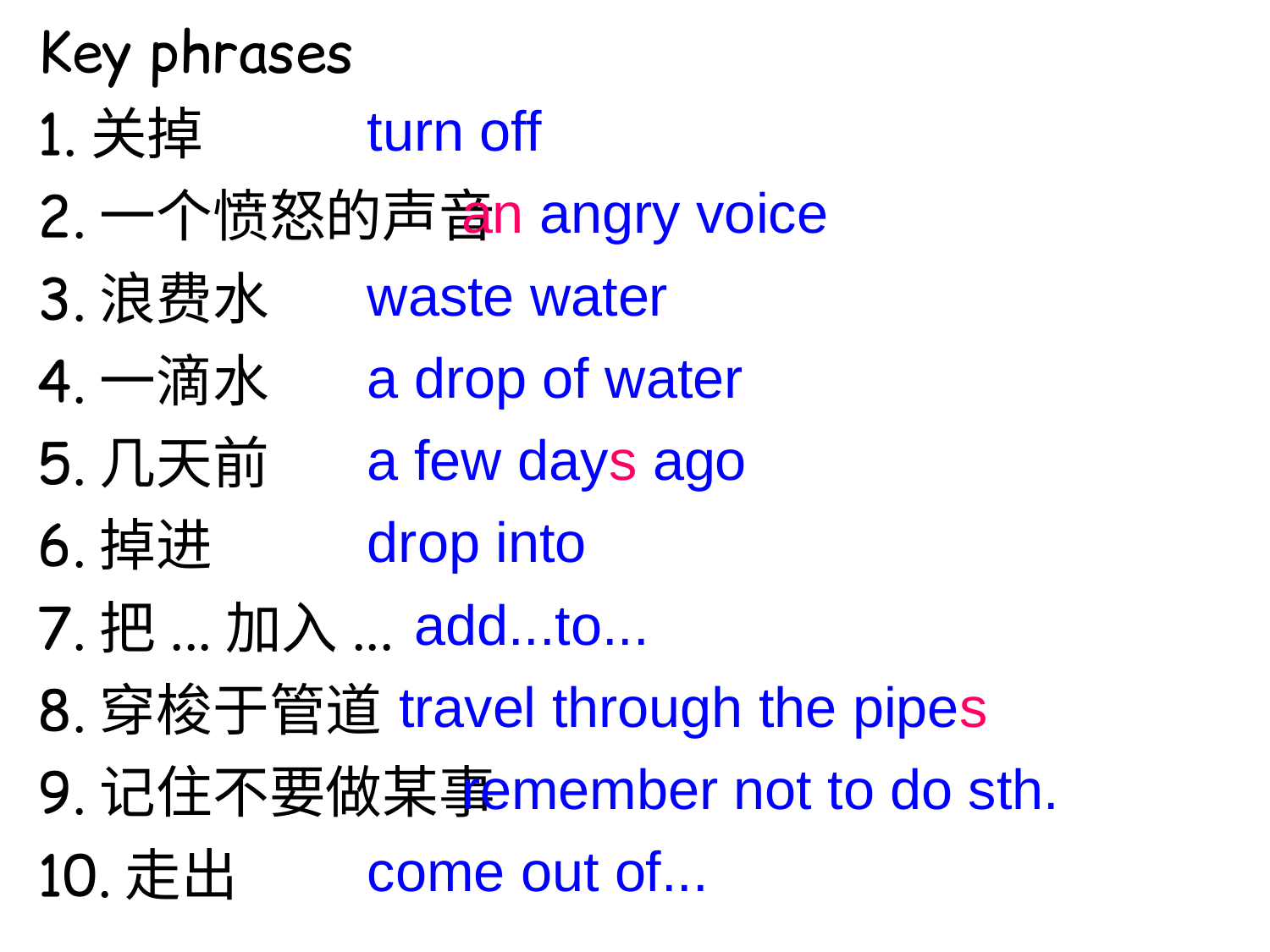

Key phrases
1.关掉
2.一个愤怒的声音
3.浪费水
4.一滴水
5.几天前
6.掉进
7.把...加入...
8.穿梭于管道
9.记住不要做某事
10.走出

turn off
      an angry voice
waste water
a drop of water
a few days ago
drop into
   add...to...
  travel through the pipes
      remember not to do sth.
come out of...